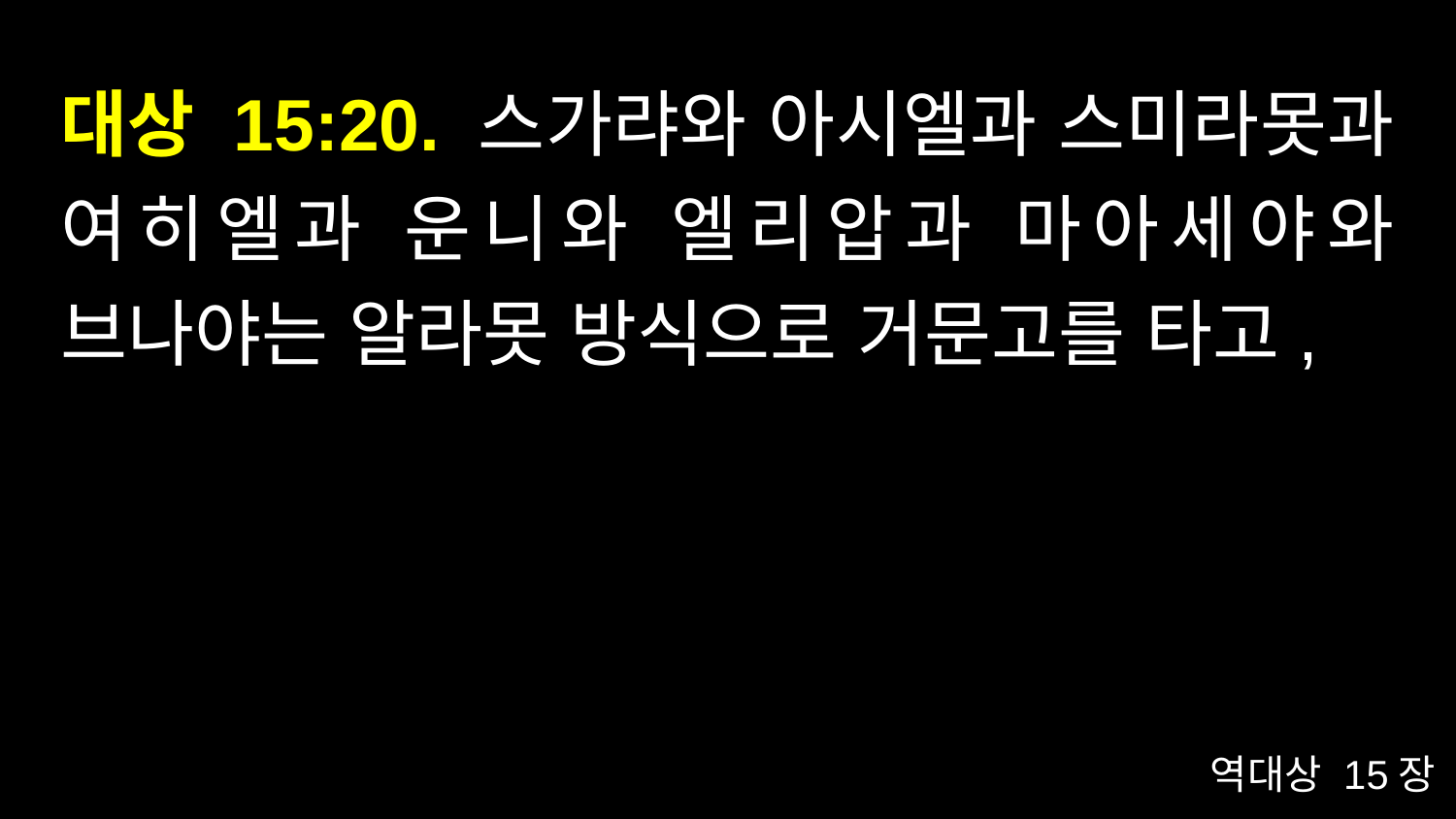

# 대상 15:20. 스가랴와 아시엘과 스미라못과 여히엘과 운니와 엘리압과 마아세야와 브나야는 알라못 방식으로 거문고를 타고,
역대상 15장